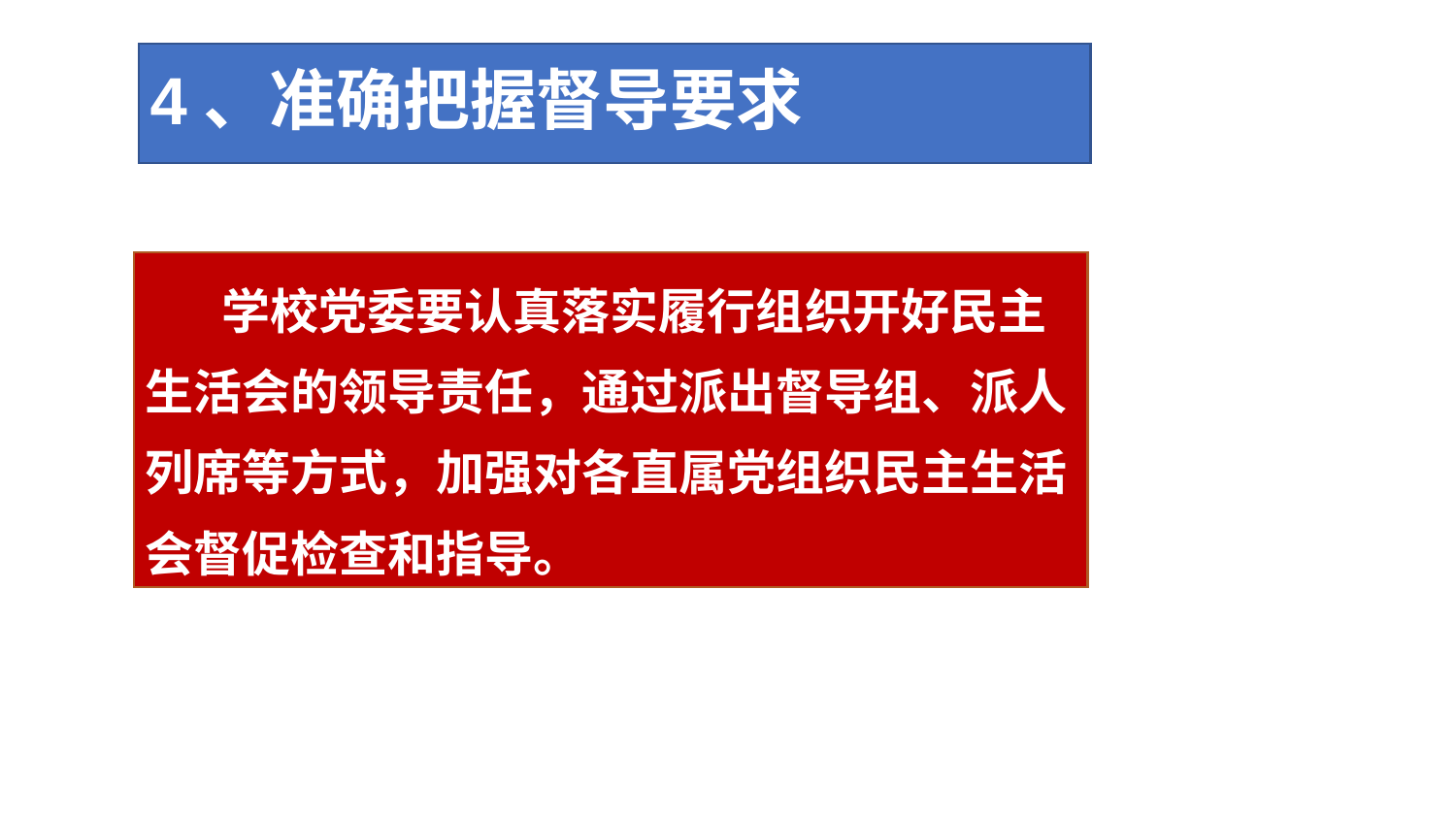

# 4、准确把握督导要求
      学校党委要认真落实履行组织开好民主生活会的领导责任，通过派出督导组、派人列席等方式，加强对各直属党组织民主生活会督促检查和指导。